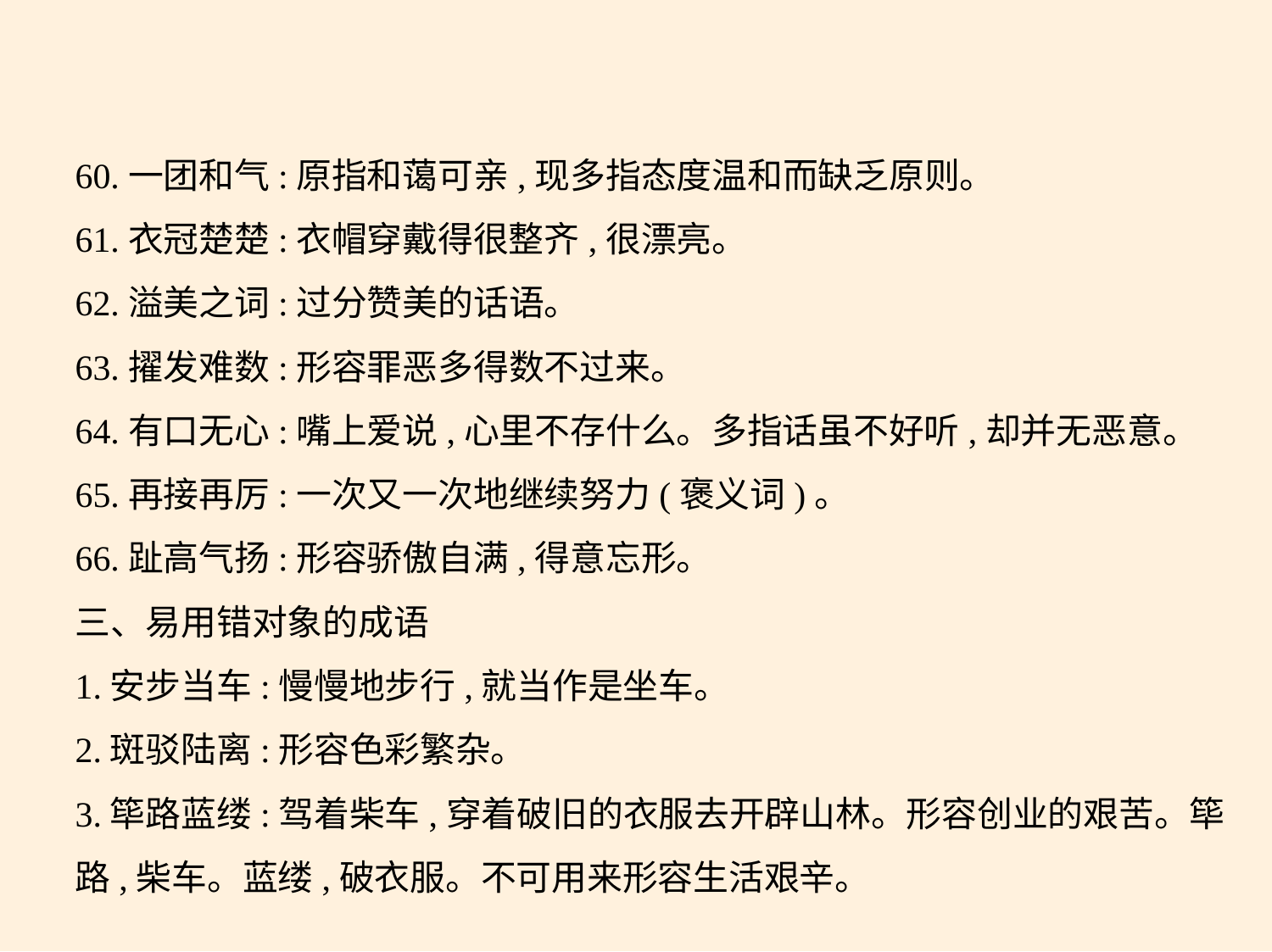

60.一团和气:原指和蔼可亲,现多指态度温和而缺乏原则。
61.衣冠楚楚:衣帽穿戴得很整齐,很漂亮。
62.溢美之词:过分赞美的话语。
63.擢发难数:形容罪恶多得数不过来。
64.有口无心:嘴上爱说,心里不存什么。多指话虽不好听,却并无恶意。
65.再接再厉:一次又一次地继续努力(褒义词)。
66.趾高气扬:形容骄傲自满,得意忘形。
三、易用错对象的成语
1.安步当车:慢慢地步行,就当作是坐车。
2.斑驳陆离:形容色彩繁杂。
3.筚路蓝缕:驾着柴车,穿着破旧的衣服去开辟山林。形容创业的艰苦。筚
路,柴车。蓝缕,破衣服。不可用来形容生活艰辛。